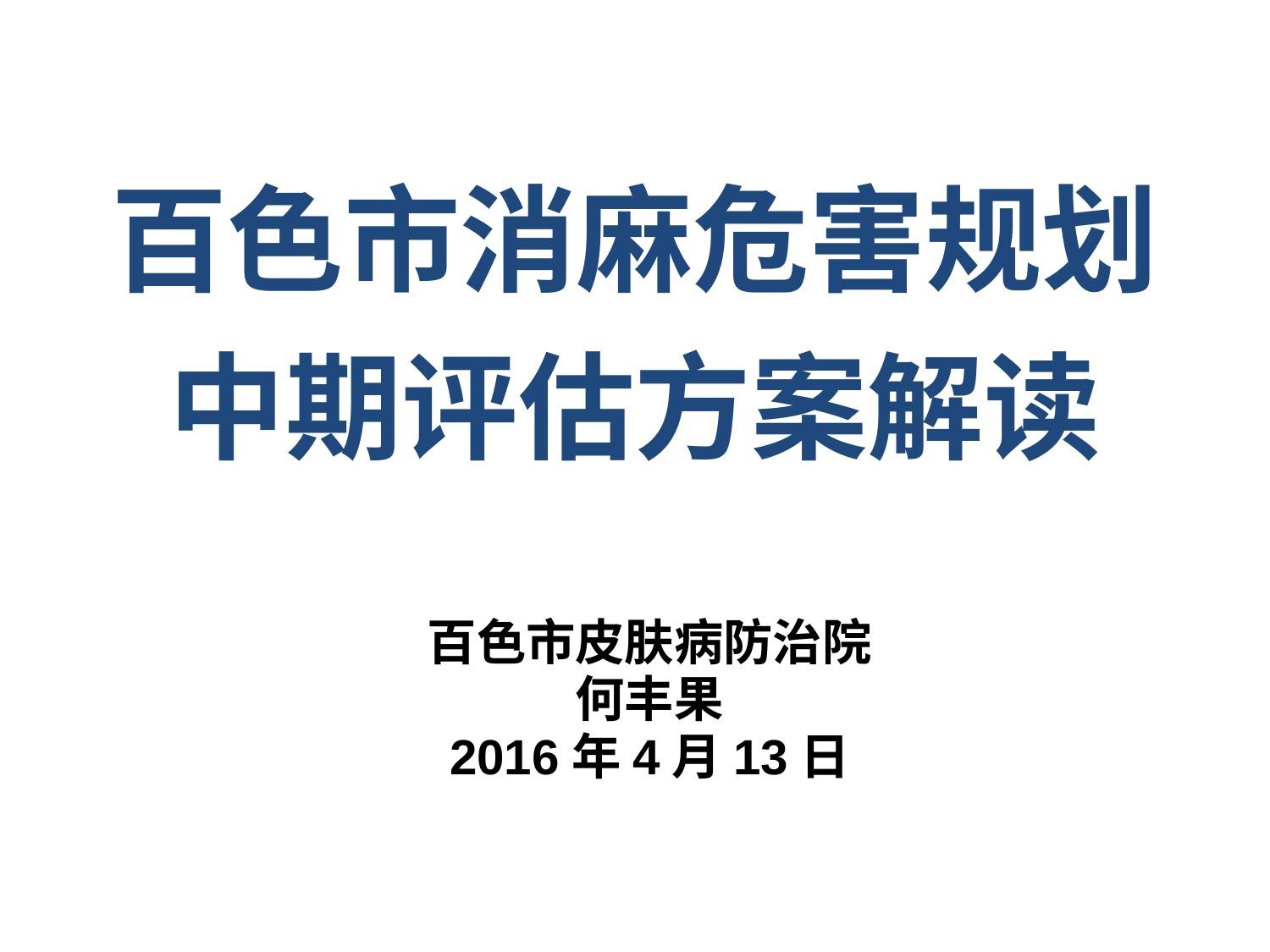

# 百色市消麻危害规划 中期评估方案解读
百色市皮肤病防治院
何丰果
2016年4月13日